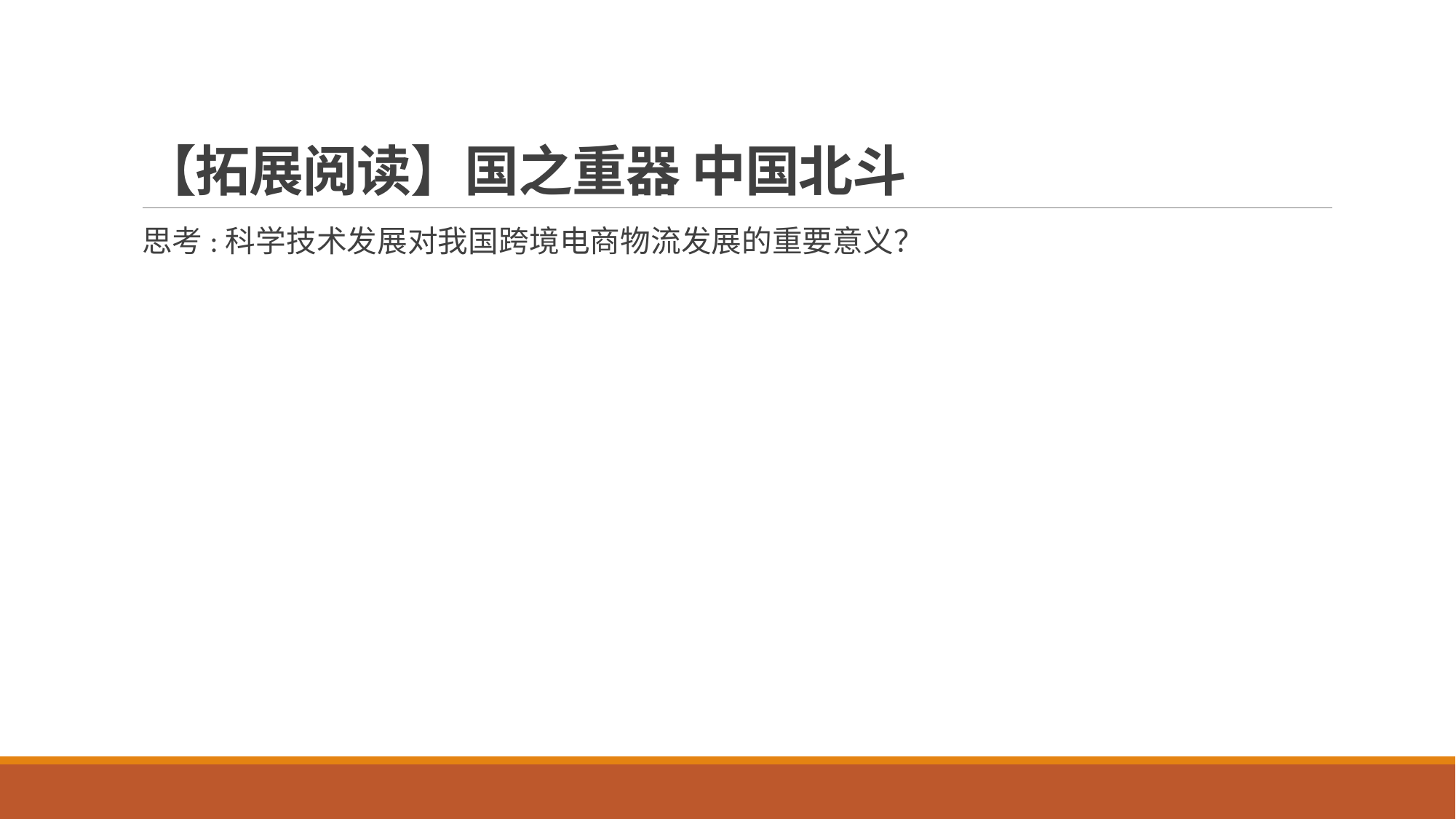

# 【拓展阅读】国之重器 中国北斗
思考:科学技术发展对我国跨境电商物流发展的重要意义？